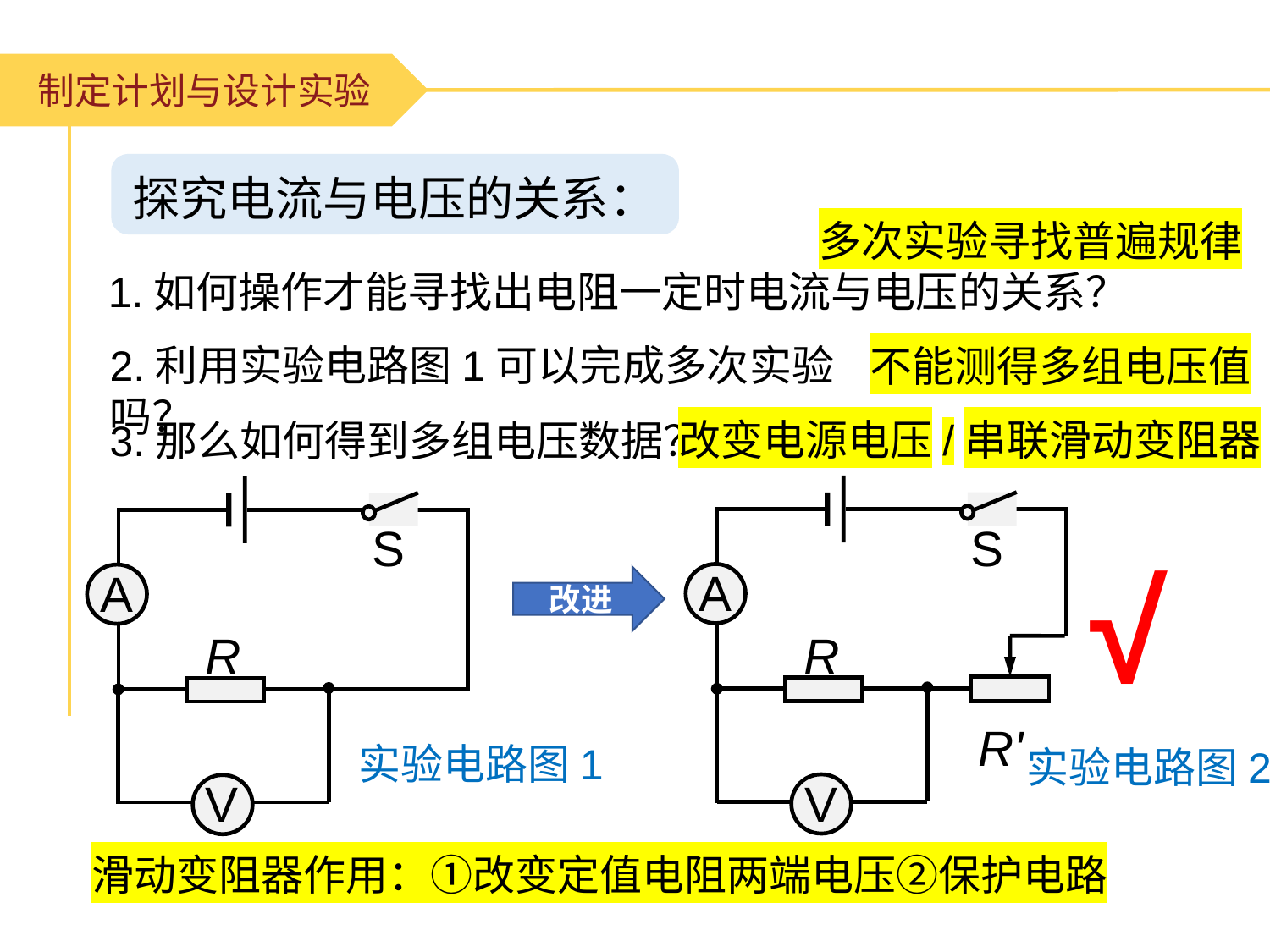

制定计划与设计实验
探究电流与电压的关系：
多次实验寻找普遍规律
1.如何操作才能寻找出电阻一定时电流与电压的关系？

2.利用实验电路图1可以完成多次实验吗？
不能测得多组电压值
改变电源电压/串联滑动变阻器
3.那么如何得到多组电压数据？

S
A

R

R'
V

实验电路图2

S
A

R

V

实验电路图1
√
改进
滑动变阻器作用：①改变定值电阻两端电压②保护电路